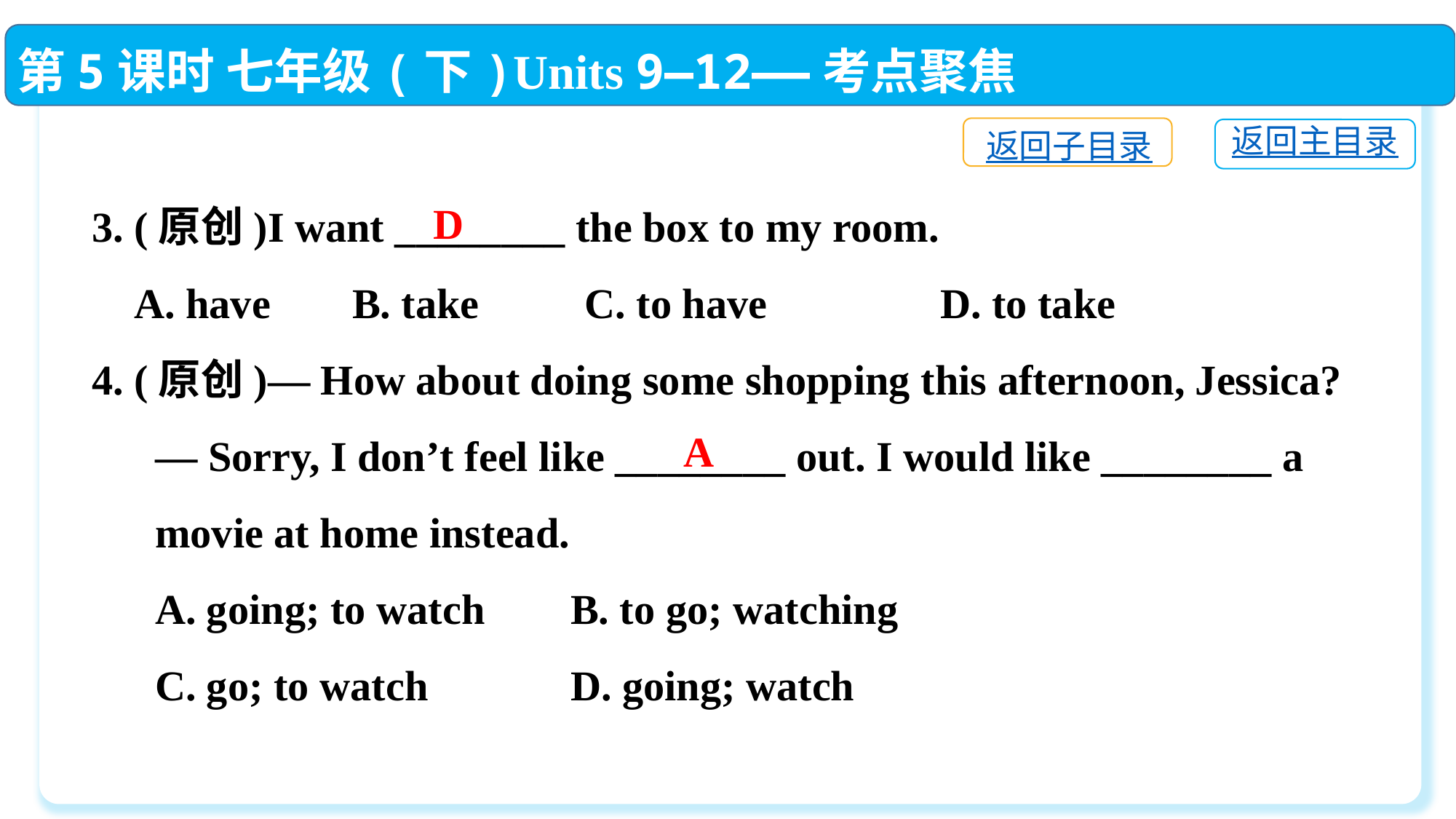

第5课时 七年级(下)Units 9—12——考点聚焦

返回子目录
返回主目录
3. (原创)I want ________ the box to my room.
    A. have	    B. take          C. to have	        D. to take
4. (原创)— How about doing some shopping this afternoon, Jessica?
      — Sorry, I don’t feel like ________ out. I would like ________ a
      movie at home instead.
      A. going; to watch	    B. to go; watching
      C. go; to watch	    D. going; watch
D

A